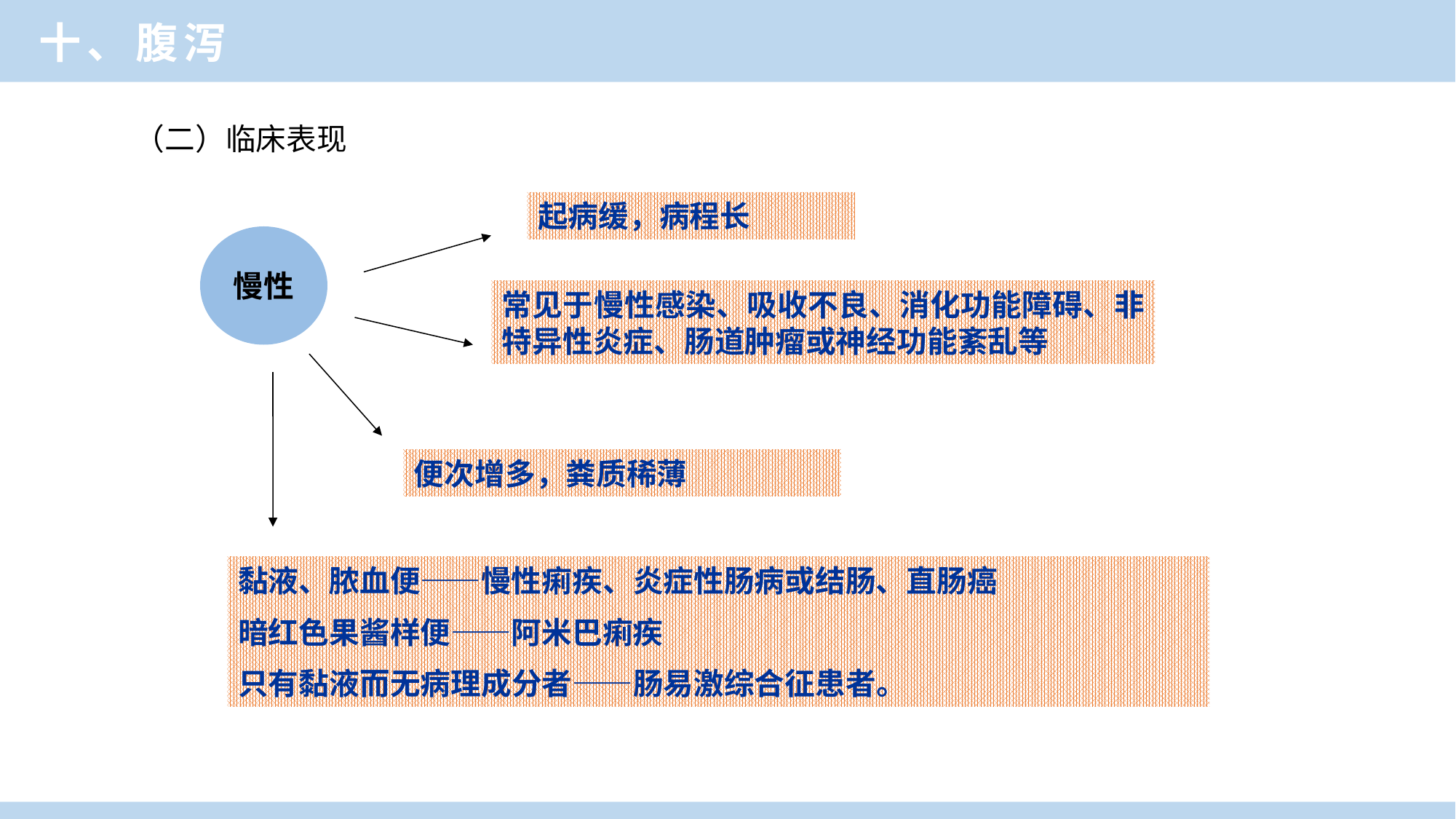

临床医学概论
十、腹泻
（二）临床表现
起病缓，病程长
慢性

常见于慢性感染、吸收不良、消化功能障碍、非特异性炎症、肠道肿瘤或神经功能紊乱等

便次增多，粪质稀薄
黏液、脓血便——慢性痢疾、炎症性肠病或结肠、直肠癌
暗红色果酱样便——阿米巴痢疾
只有黏液而无病理成分者——肠易激综合征患者。